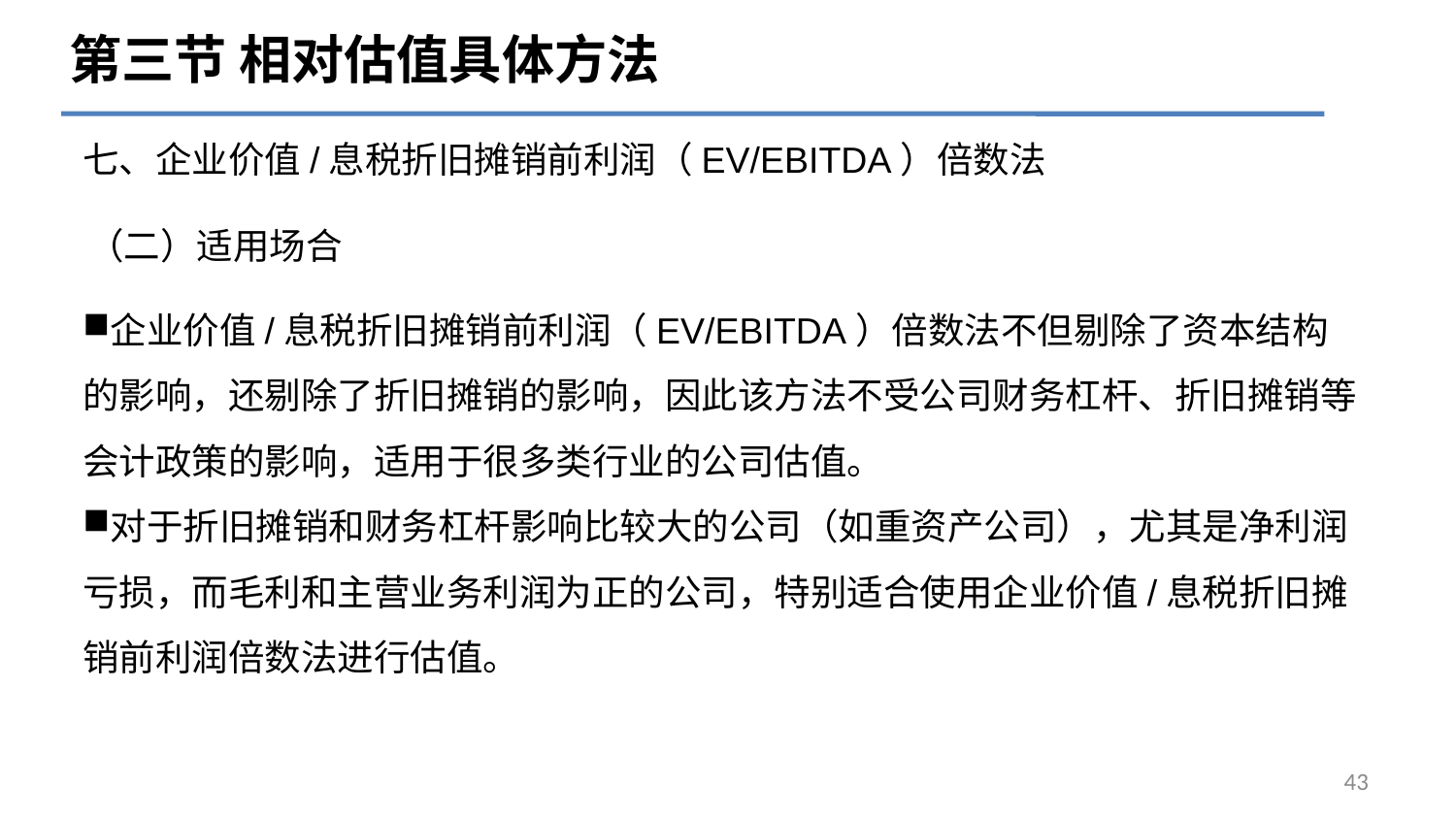

第三节 相对估值具体方法
七、企业价值/息税折旧摊销前利润（EV/EBITDA）倍数法
# （二）适用场合
企业价值/息税折旧摊销前利润（EV/EBITDA）倍数法不但剔除了资本结构的影响，还剔除了折旧摊销的影响，因此该方法不受公司财务杠杆、折旧摊销等会计政策的影响，适用于很多类行业的公司估值。
对于折旧摊销和财务杠杆影响比较大的公司（如重资产公司），尤其是净利润亏损，而毛利和主营业务利润为正的公司，特别适合使用企业价值/息税折旧摊销前利润倍数法进行估值。
43